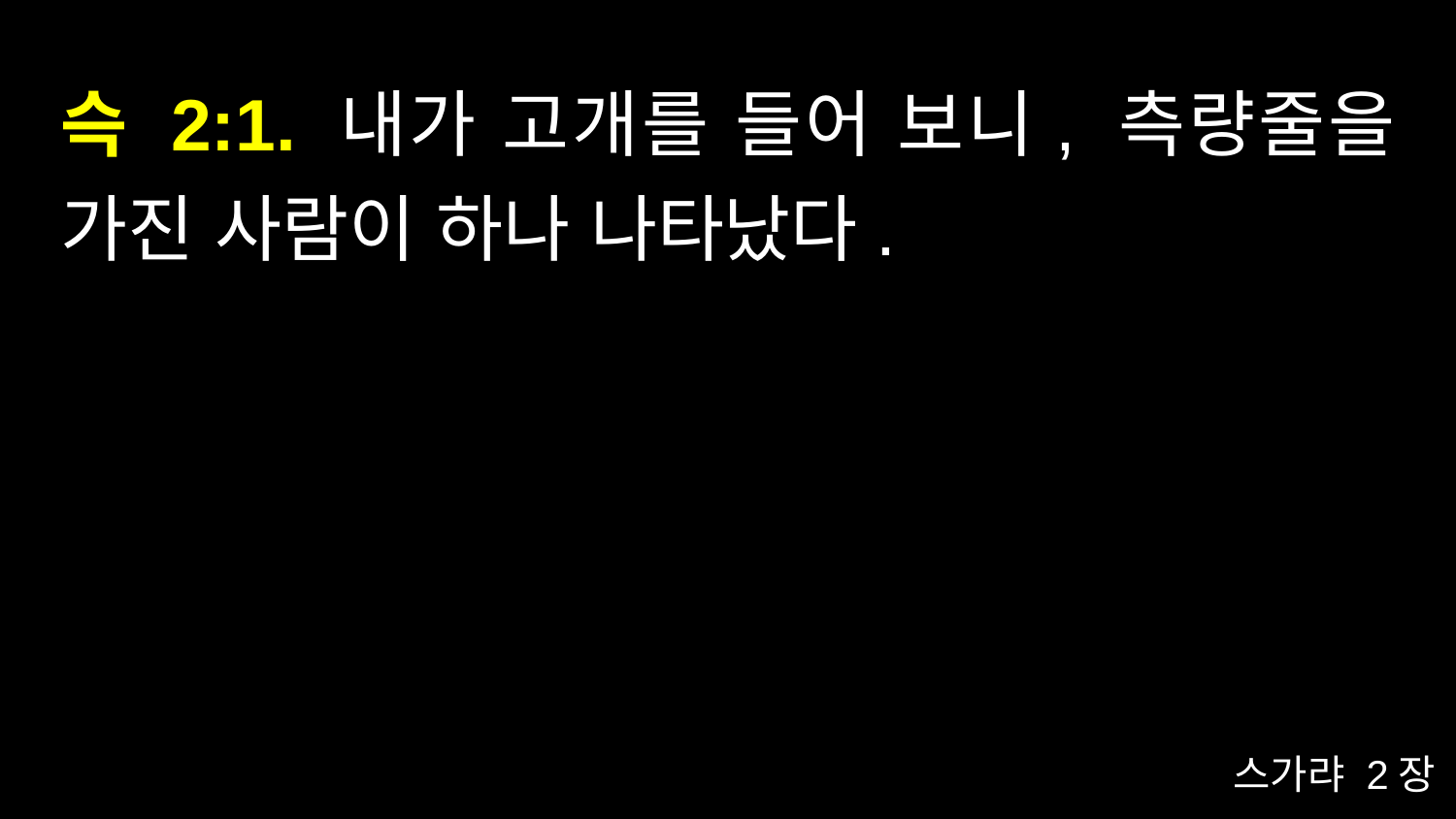

# 슥 2:1. 내가 고개를 들어 보니, 측량줄을 가진 사람이 하나 나타났다.
스가랴 2장